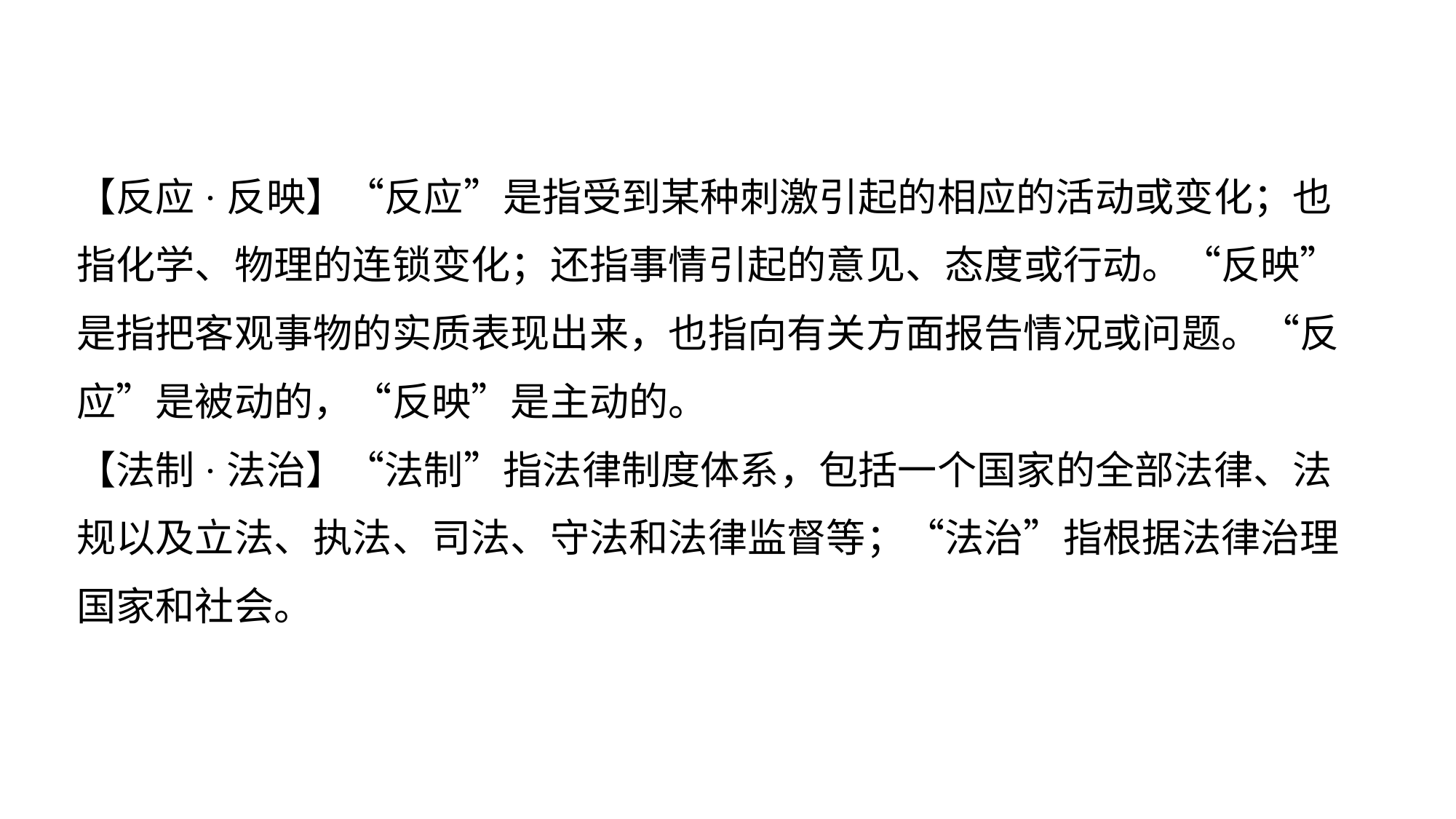

【反应·反映】“反应”是指受到某种刺激引起的相应的活动或变化；也指化学、物理的连锁变化；还指事情引起的意见、态度或行动。“反映”是指把客观事物的实质表现出来，也指向有关方面报告情况或问题。“反应”是被动的，“反映”是主动的。
【法制·法治】“法制”指法律制度体系，包括一个国家的全部法律、法规以及立法、执法、司法、守法和法律监督等；“法治”指根据法律治理国家和社会。